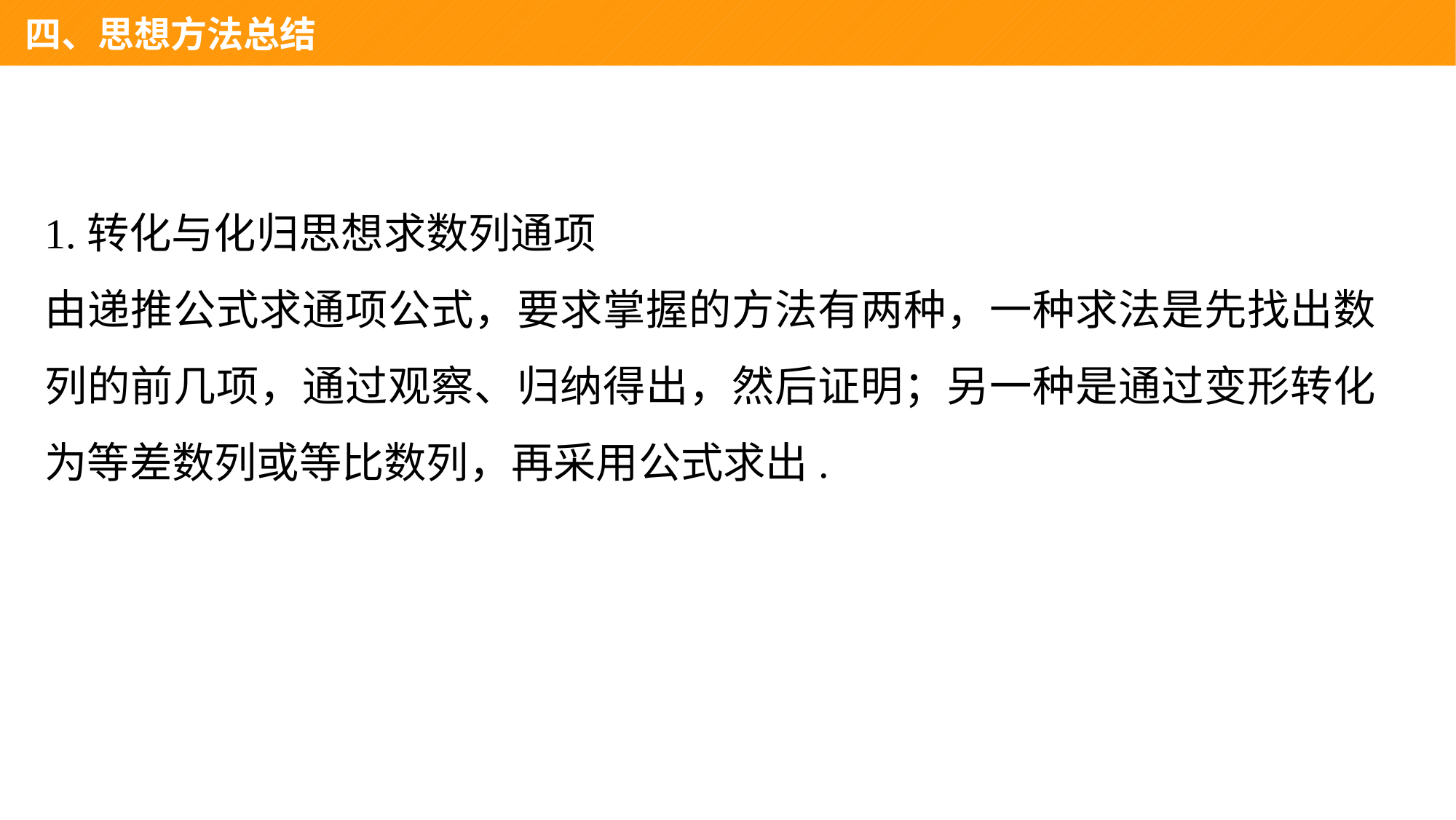

四、思想方法总结
1.转化与化归思想求数列通项
由递推公式求通项公式，要求掌握的方法有两种，一种求法是先找出数列的前几项，通过观察、归纳得出，然后证明；另一种是通过变形转化为等差数列或等比数列，再采用公式求出.